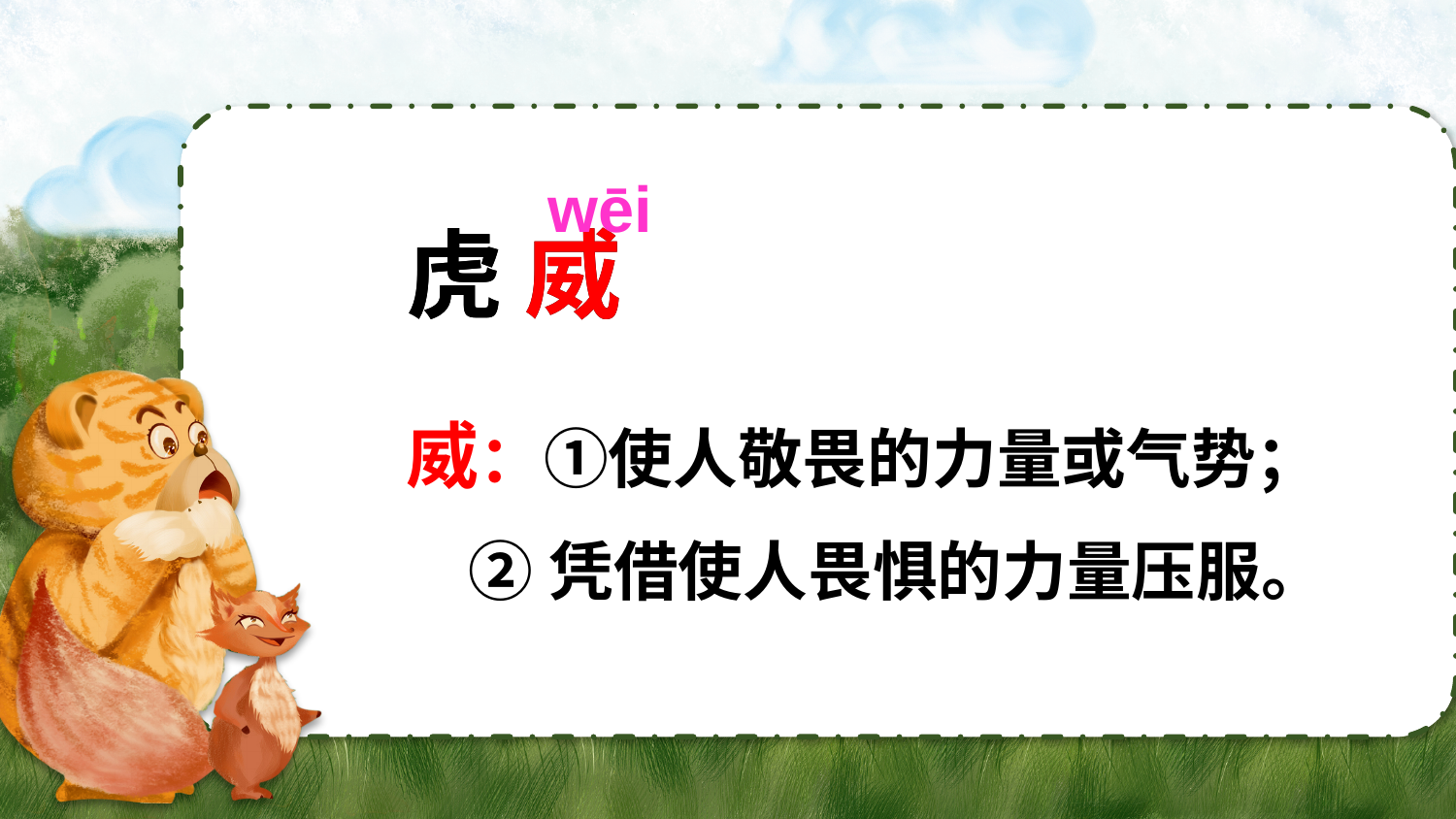

wēi
虎 威
虎 威
威：①使人敬畏的力量或气势；
    ②凭借使人畏惧的力量压服。